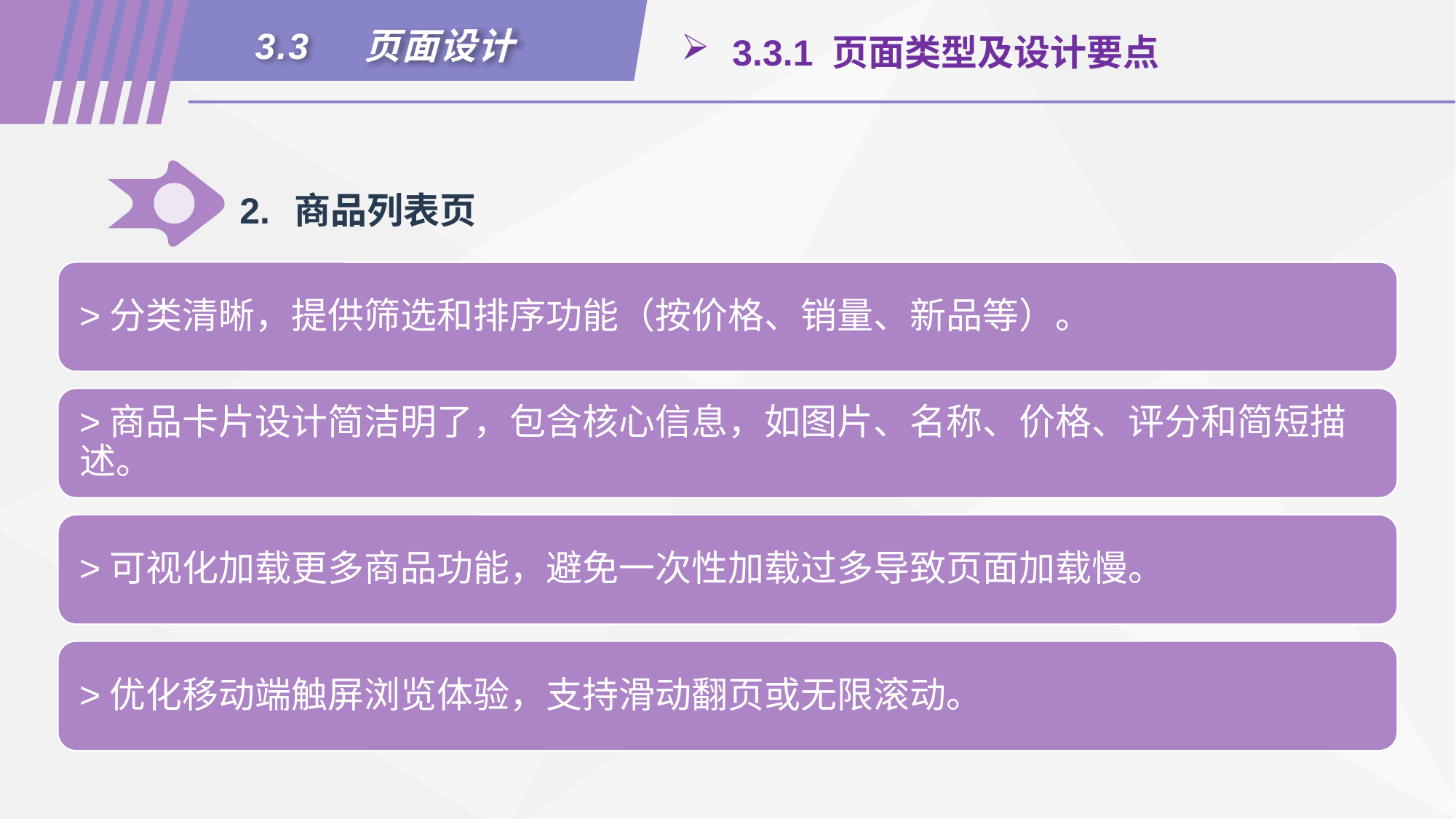

3.3	页面设计
 3.3.1 页面类型及设计要点

2.	商品列表页
>分类清晰，提供筛选和排序功能（按价格、销量、新品等）。
>商品卡片设计简洁明了，包含核心信息，如图片、名称、价格、评分和简短描述。
>可视化加载更多商品功能，避免一次性加载过多导致页面加载慢。
>优化移动端触屏浏览体验，支持滑动翻页或无限滚动。